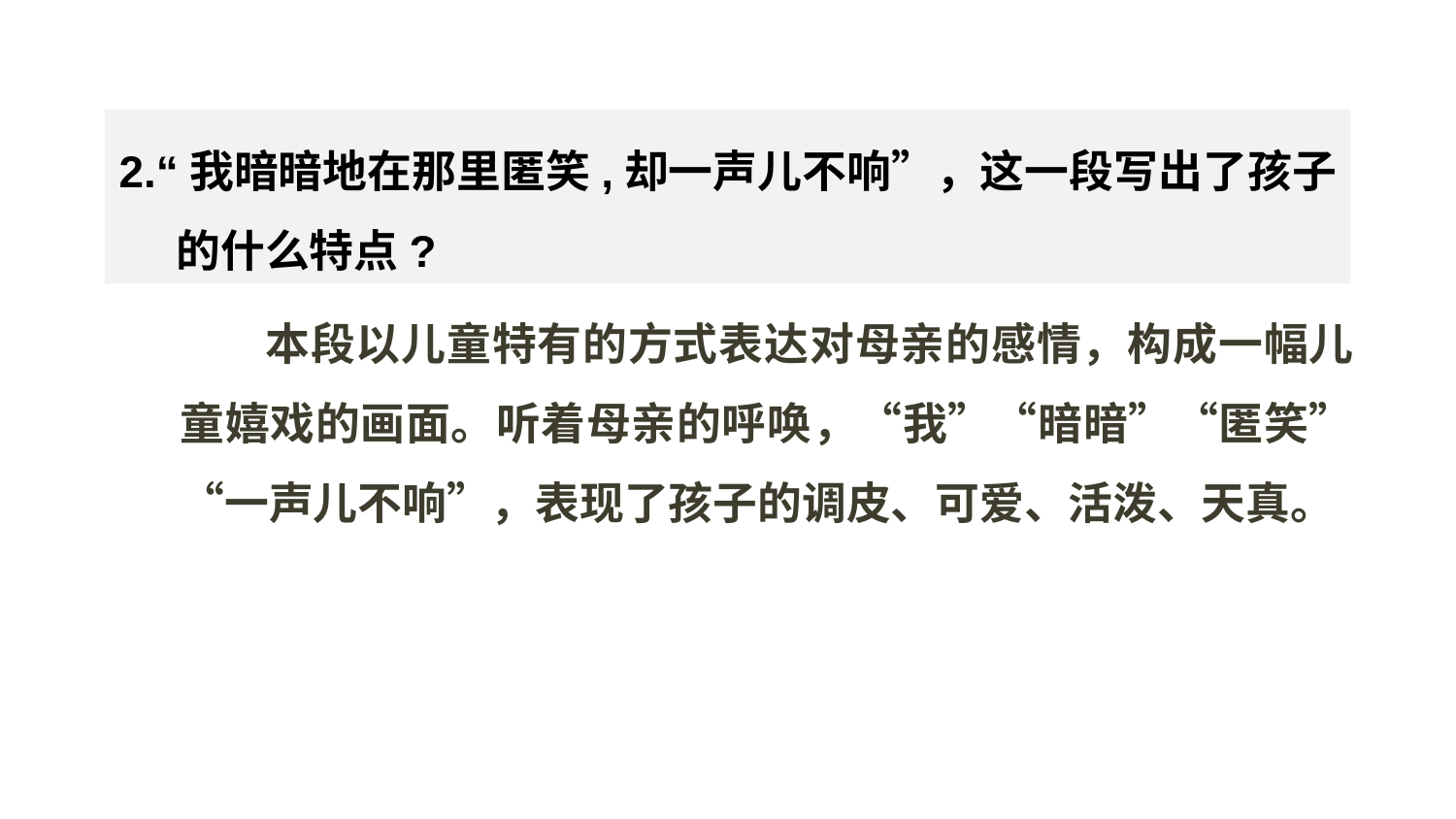

课文细读品味
2.“我暗暗地在那里匿笑,却一声儿不响”，这一段写出了孩子的什么特点?
本段以儿童特有的方式表达对母亲的感情，构成一幅儿童嬉戏的画面。听着母亲的呼唤，“我”“暗暗”“匿笑” “一声儿不响”，表现了孩子的调皮、可爱、活泼、天真。